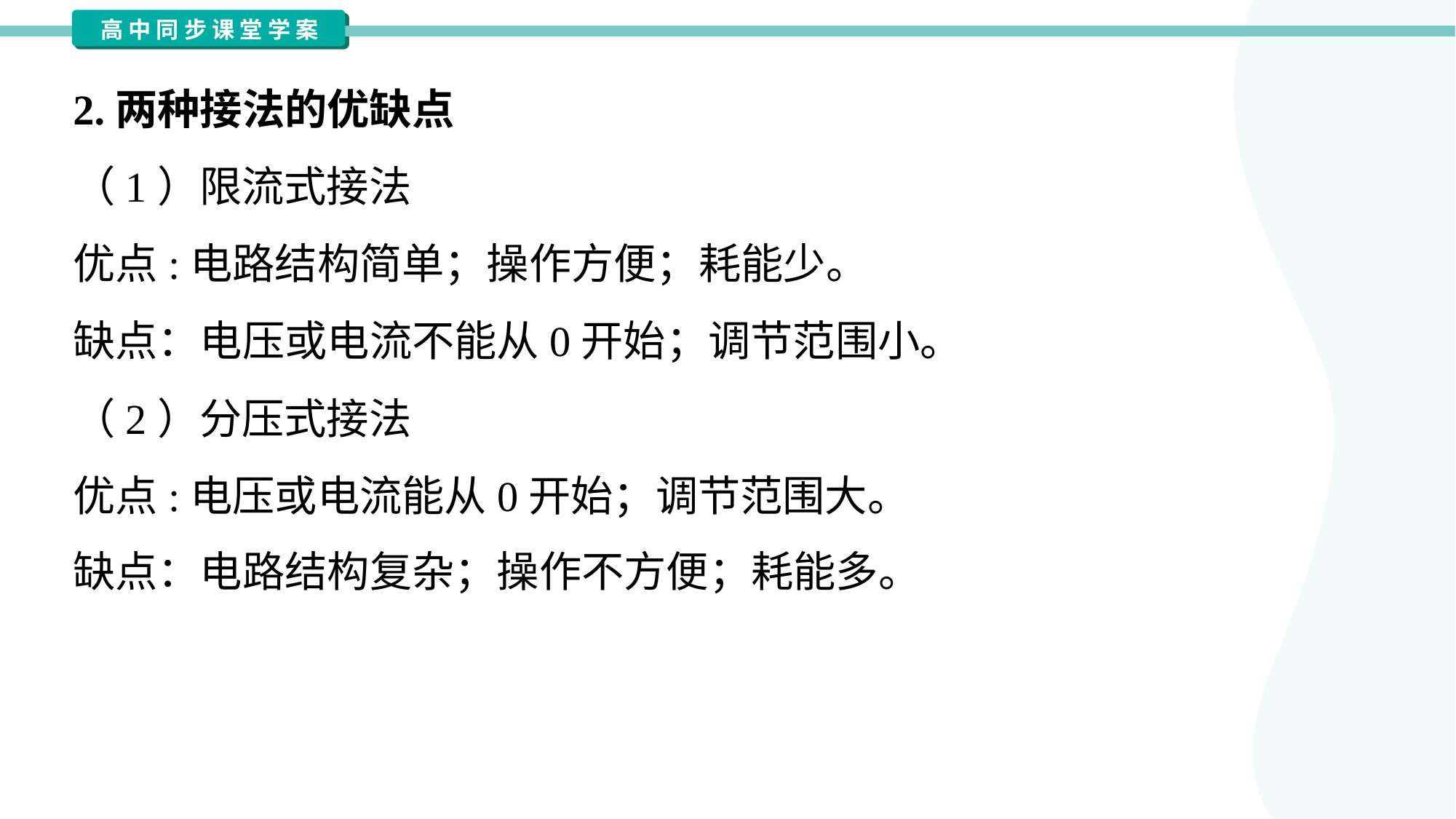

2.两种接法的优缺点
（1）限流式接法
优点:电路结构简单；操作方便；耗能少。
缺点：电压或电流不能从0开始；调节范围小。
（2）分压式接法
优点:电压或电流能从0开始；调节范围大。
缺点：电路结构复杂；操作不方便；耗能多。